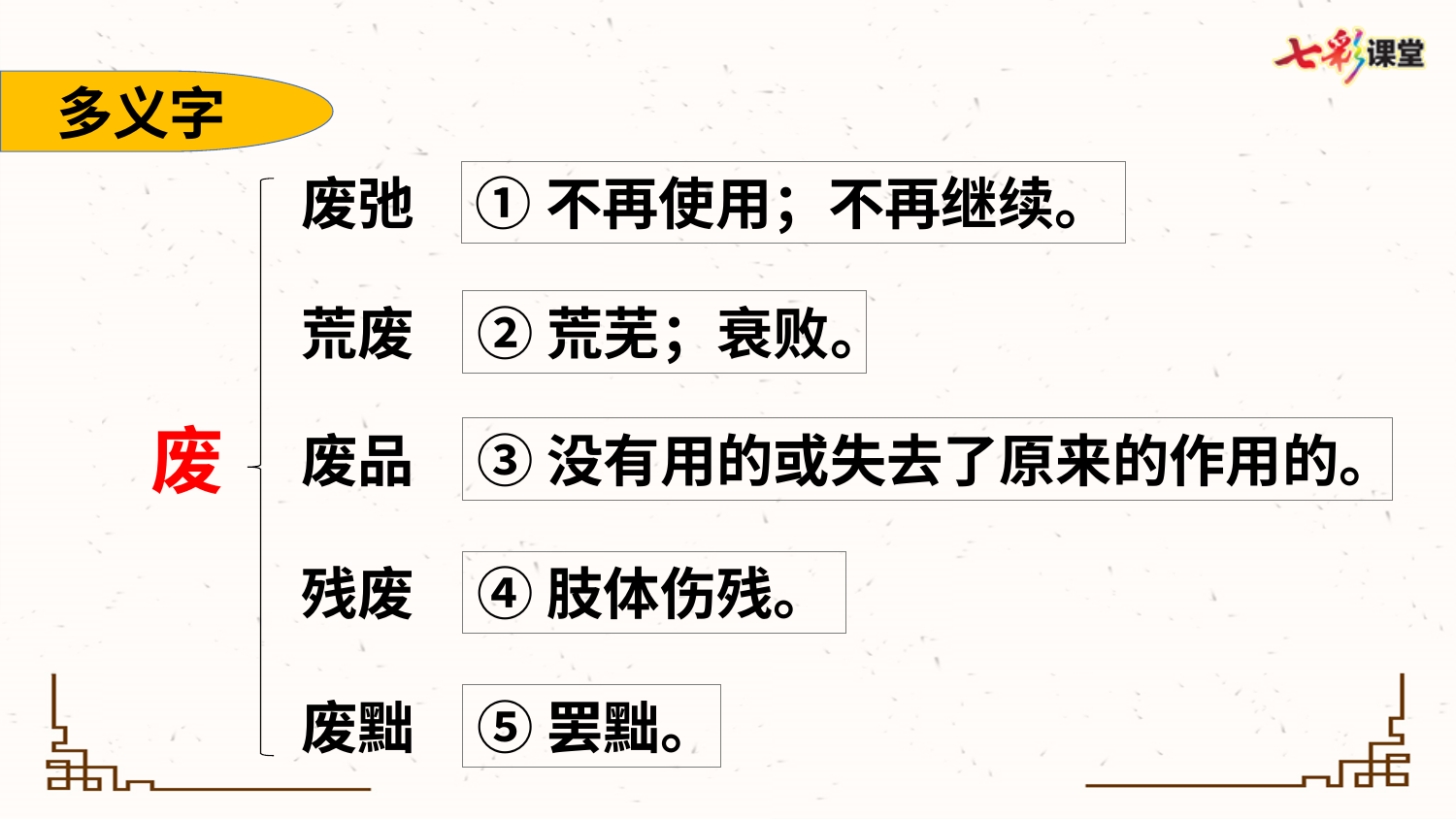

多义字
废弛
①不再使用；不再继续。

荒废
②荒芜；衰败。
废
废品
③没有用的或失去了原来的作用的。
残废
④肢体伤残。
废黜
⑤罢黜。